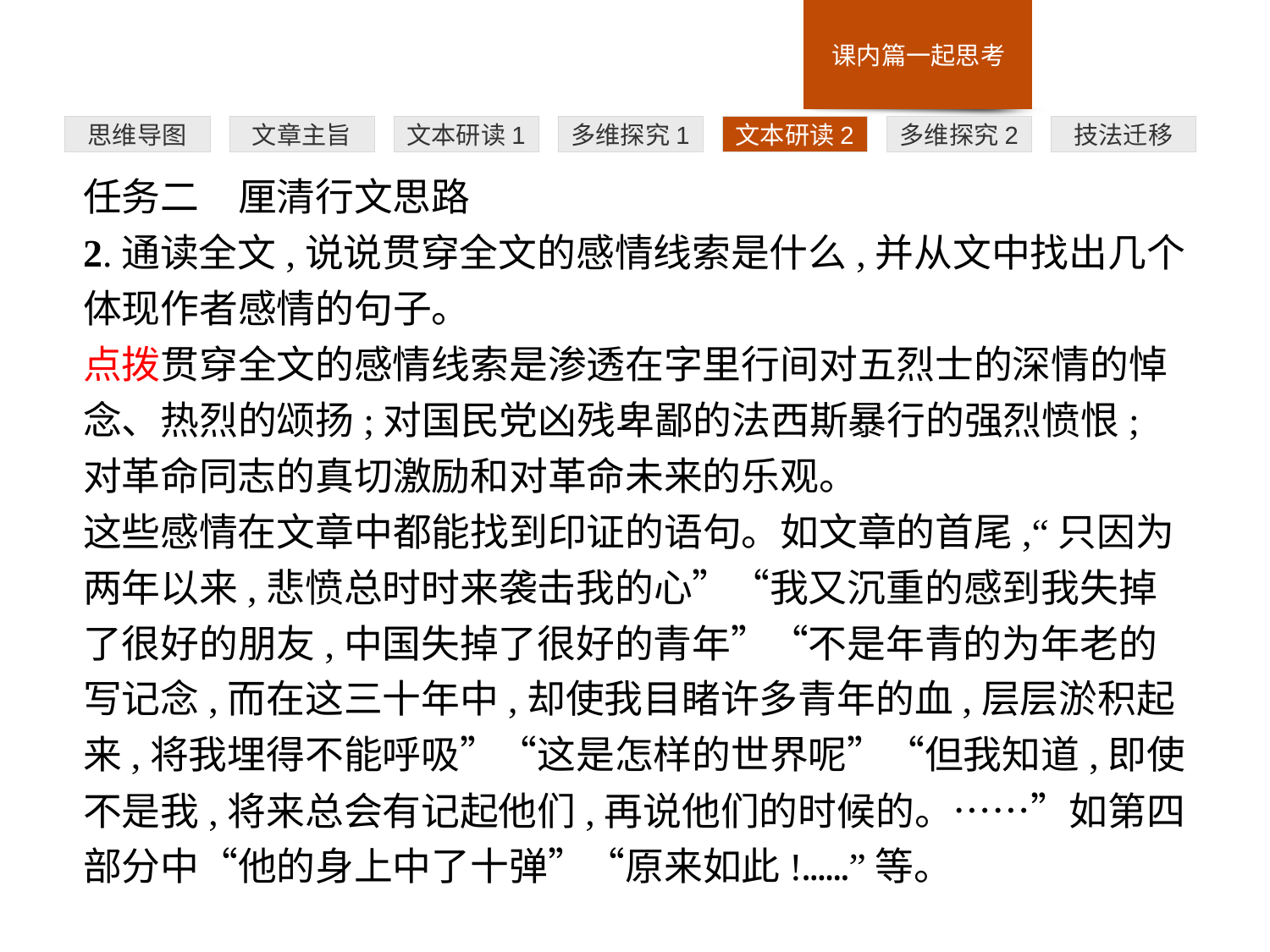

多维探究1
思维导图
文章主旨
文本研读1
文本研读2
多维探究2
技法迁移
任务二　厘清行文思路
2.通读全文,说说贯穿全文的感情线索是什么,并从文中找出几个体现作者感情的句子。
点拨贯穿全文的感情线索是渗透在字里行间对五烈士的深情的悼念、热烈的颂扬;对国民党凶残卑鄙的法西斯暴行的强烈愤恨;对革命同志的真切激励和对革命未来的乐观。
这些感情在文章中都能找到印证的语句。如文章的首尾,“只因为两年以来,悲愤总时时来袭击我的心”“我又沉重的感到我失掉了很好的朋友,中国失掉了很好的青年”“不是年青的为年老的写记念,而在这三十年中,却使我目睹许多青年的血,层层淤积起来,将我埋得不能呼吸”“这是怎样的世界呢”“但我知道,即使不是我,将来总会有记起他们,再说他们的时候的。……”如第四部分中“他的身上中了十弹”“原来如此!……”等。